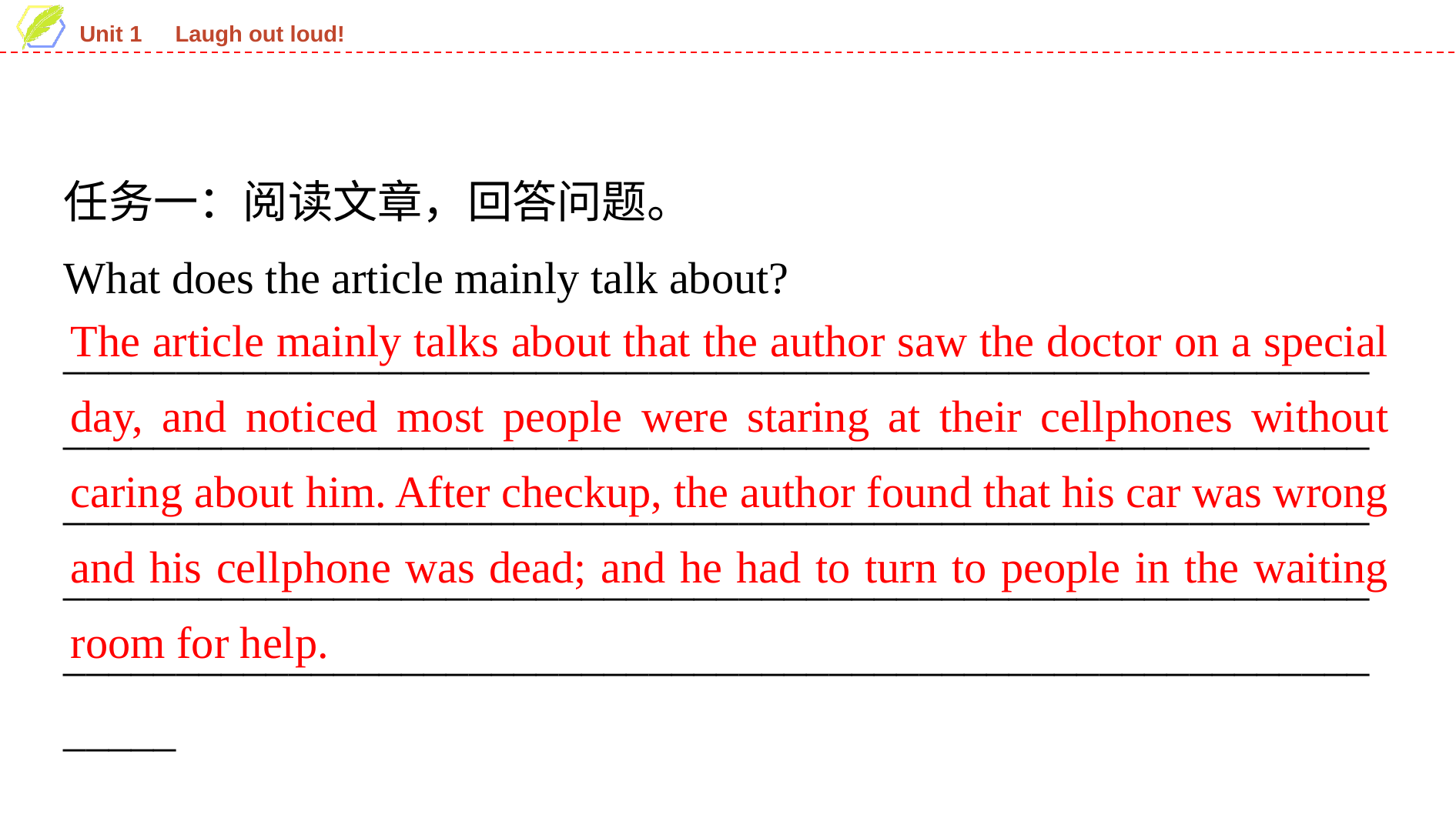

任务一：阅读文章，回答问题。
What does the article mainly talk about?
_______________________________________________________________________________________________________________________________________________________________________________________________________________________________________________________________________________________________________
The article mainly talks about that the author saw the doctor on a special day, and noticed most people were staring at their cellphones without caring about him. After checkup, the author found that his car was wrong and his cellphone was dead; and he had to turn to people in the waiting room for help.